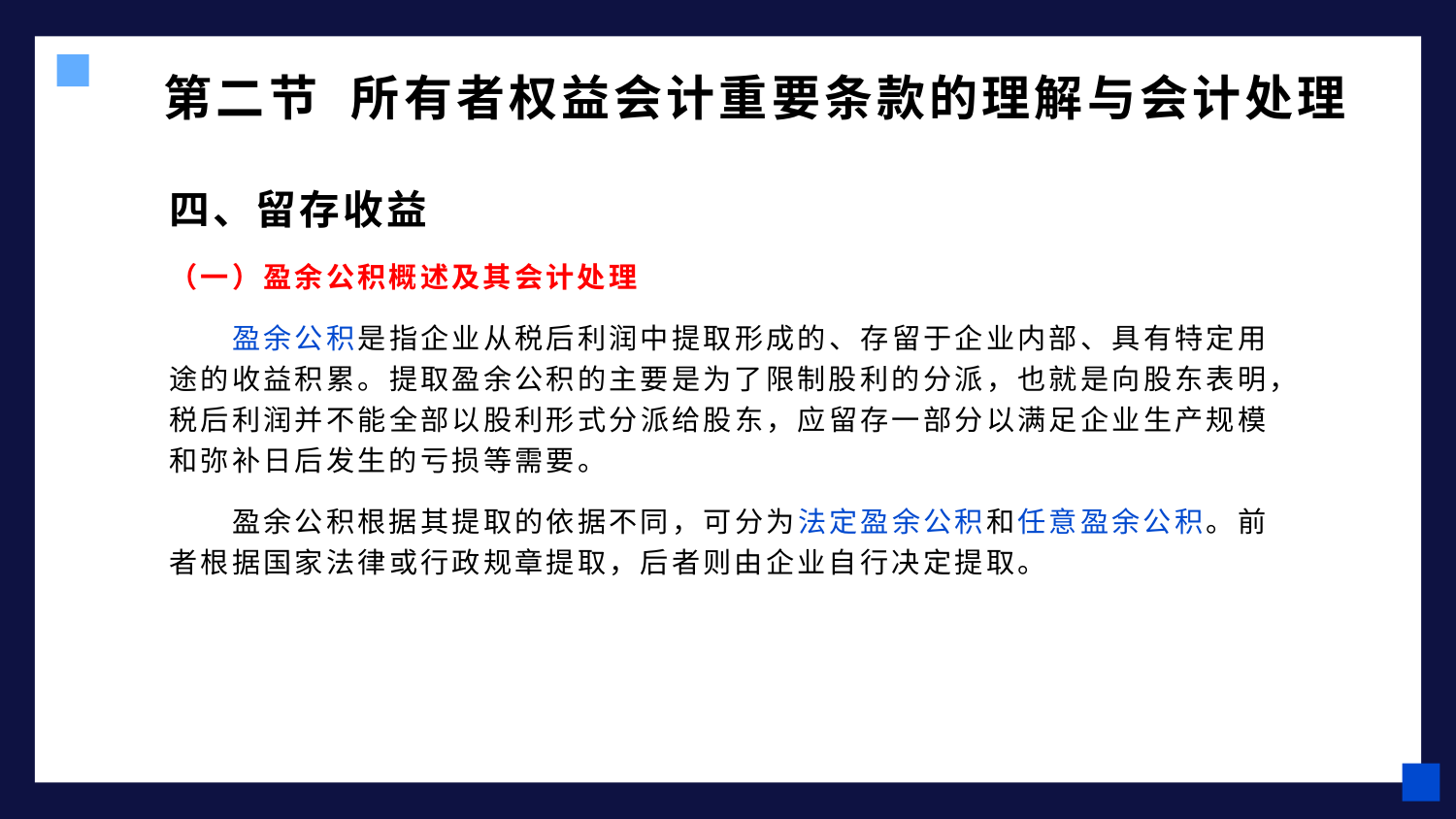

# 第二节  所有者权益会计重要条款的理解与会计处理
四、留存收益
（一）盈余公积概述及其会计处理
      盈余公积是指企业从税后利润中提取形成的、存留于企业内部、具有特定用途的收益积累。提取盈余公积的主要是为了限制股利的分派，也就是向股东表明，税后利润并不能全部以股利形式分派给股东，应留存一部分以满足企业生产规模和弥补日后发生的亏损等需要。
      盈余公积根据其提取的依据不同，可分为法定盈余公积和任意盈余公积。前者根据国家法律或行政规章提取，后者则由企业自行决定提取。